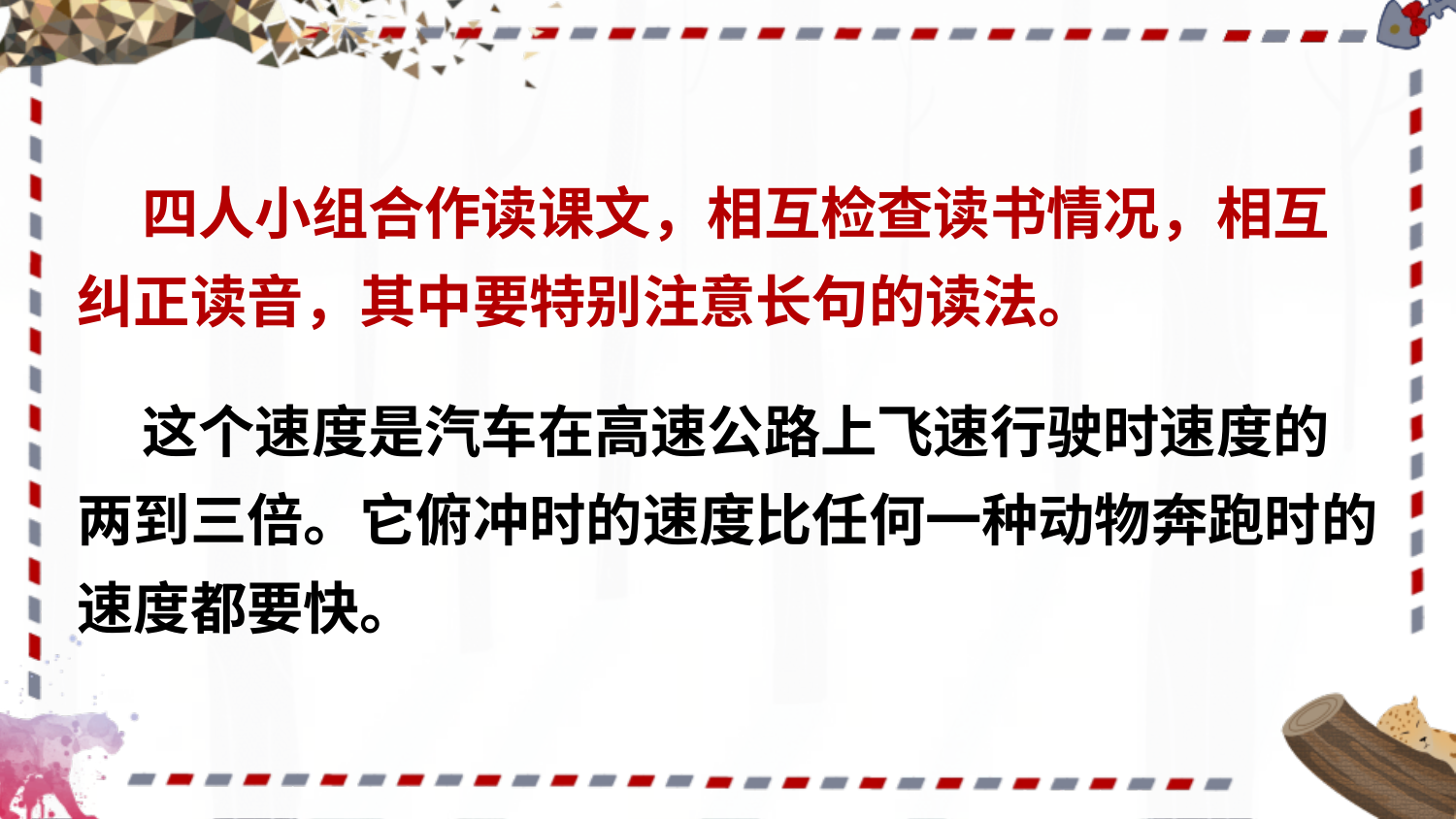

四人小组合作读课文，相互检查读书情况，相互纠正读音，其中要特别注意长句的读法。
    这个速度是汽车在高速公路上飞速行驶时速度的两到三倍。它俯冲时的速度比任何一种动物奔跑时的速度都要快。